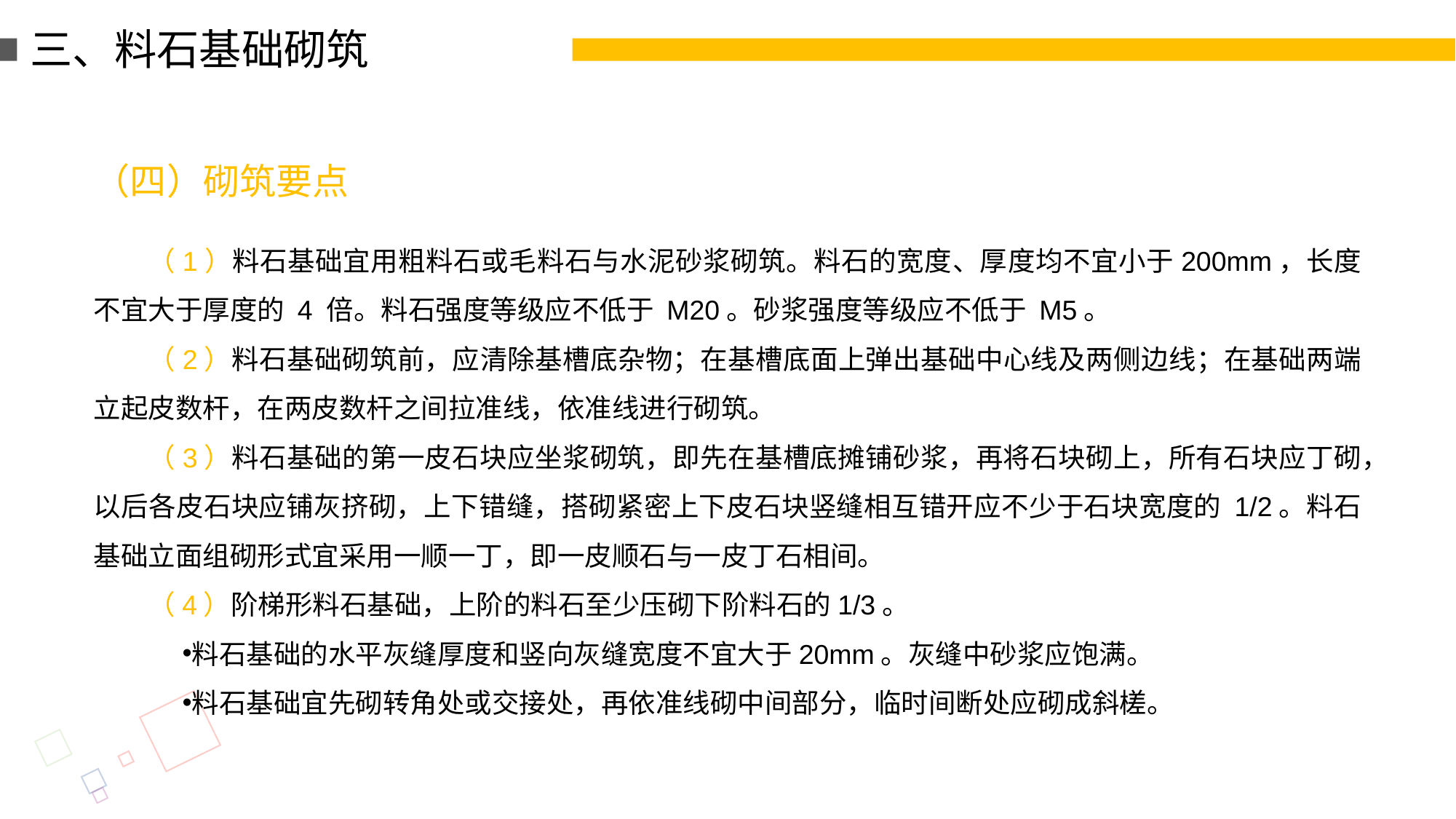

三、料石基础砌筑
（四）砌筑要点
（1）料石基础宜用粗料石或毛料石与水泥砂浆砌筑。料石的宽度、厚度均不宜小于200mm，长度不宜大于厚度的 4 倍。料石强度等级应不低于 M20。砂浆强度等级应不低于 M5。
（2）料石基础砌筑前，应清除基槽底杂物；在基槽底面上弹出基础中心线及两侧边线；在基础两端立起皮数杆，在两皮数杆之间拉准线，依准线进行砌筑。
（3）料石基础的第一皮石块应坐浆砌筑，即先在基槽底摊铺砂浆，再将石块砌上，所有石块应丁砌，以后各皮石块应铺灰挤砌，上下错缝，搭砌紧密上下皮石块竖缝相互错开应不少于石块宽度的 1/2。料石基础立面组砌形式宜采用一顺一丁，即一皮顺石与一皮丁石相间。
（4）阶梯形料石基础，上阶的料石至少压砌下阶料石的1/3。
料石基础的水平灰缝厚度和竖向灰缝宽度不宜大于20mm。灰缝中砂浆应饱满。
料石基础宜先砌转角处或交接处，再依准线砌中间部分，临时间断处应砌成斜槎。